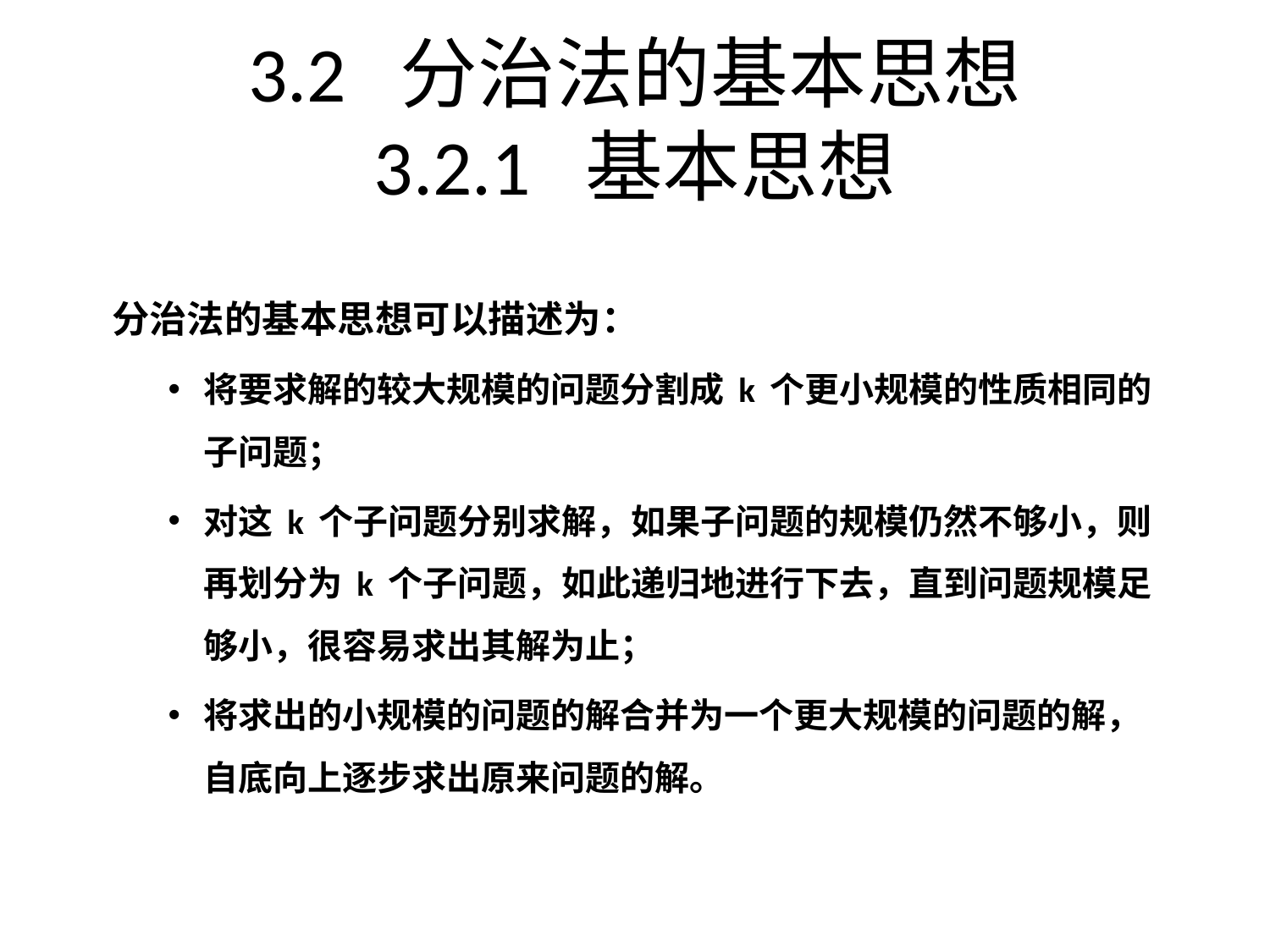

# 3.2  分治法的基本思想 3.2.1  基本思想
分治法的基本思想可以描述为：
将要求解的较大规模的问题分割成 k 个更小规模的性质相同的子问题；
对这 k 个子问题分别求解，如果子问题的规模仍然不够小，则再划分为 k 个子问题，如此递归地进行下去，直到问题规模足够小，很容易求出其解为止；
将求出的小规模的问题的解合并为一个更大规模的问题的解，自底向上逐步求出原来问题的解。